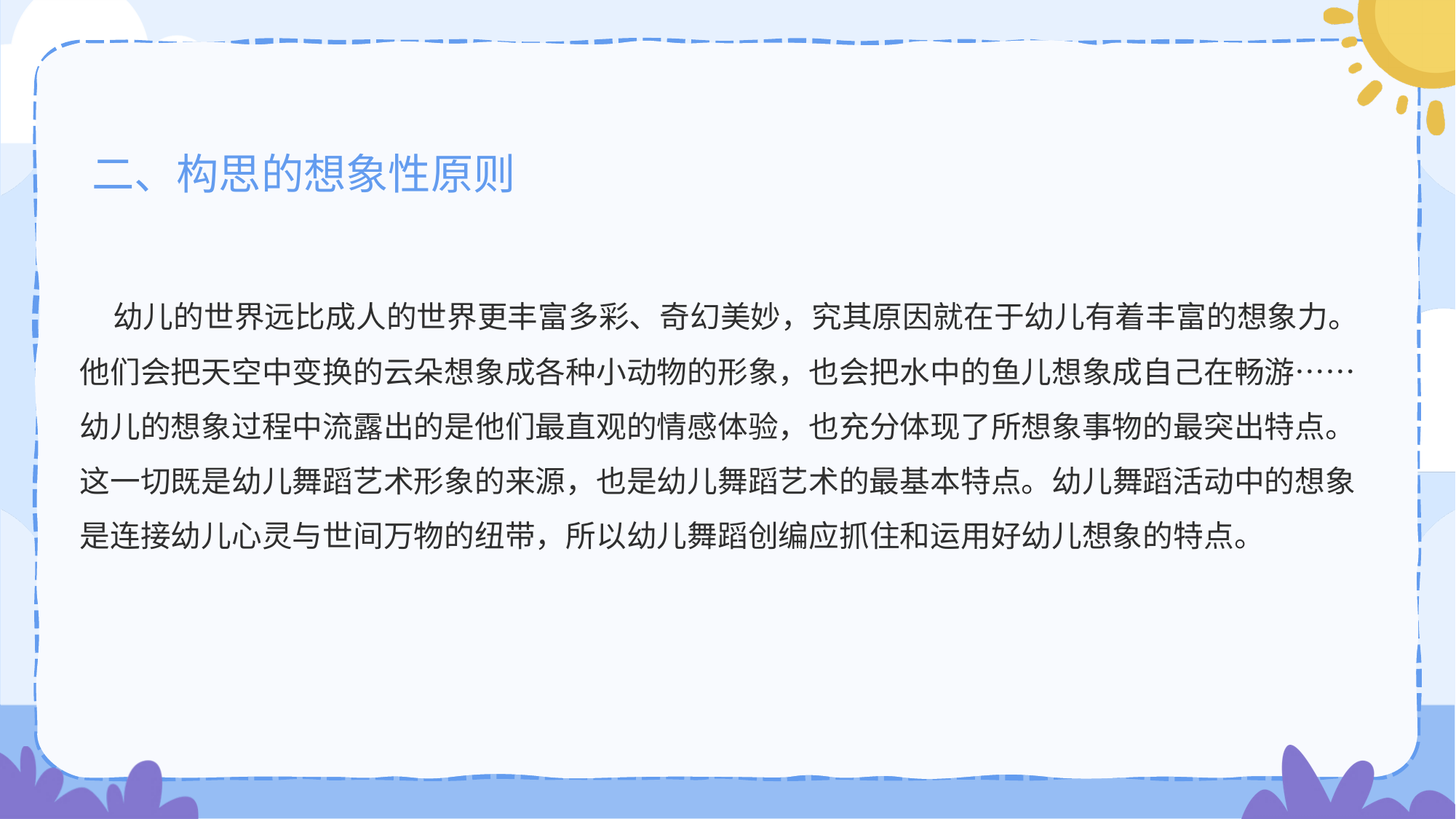

二、构思的想象性原则
   幼儿的世界远比成人的世界更丰富多彩、奇幻美妙，究其原因就在于幼儿有着丰富的想象力。他们会把天空中变换的云朵想象成各种小动物的形象，也会把水中的鱼儿想象成自己在畅游……幼儿的想象过程中流露出的是他们最直观的情感体验，也充分体现了所想象事物的最突出特点。这一切既是幼儿舞蹈艺术形象的来源，也是幼儿舞蹈艺术的最基本特点。幼儿舞蹈活动中的想象是连接幼儿心灵与世间万物的纽带，所以幼儿舞蹈创编应抓住和运用好幼儿想象的特点。